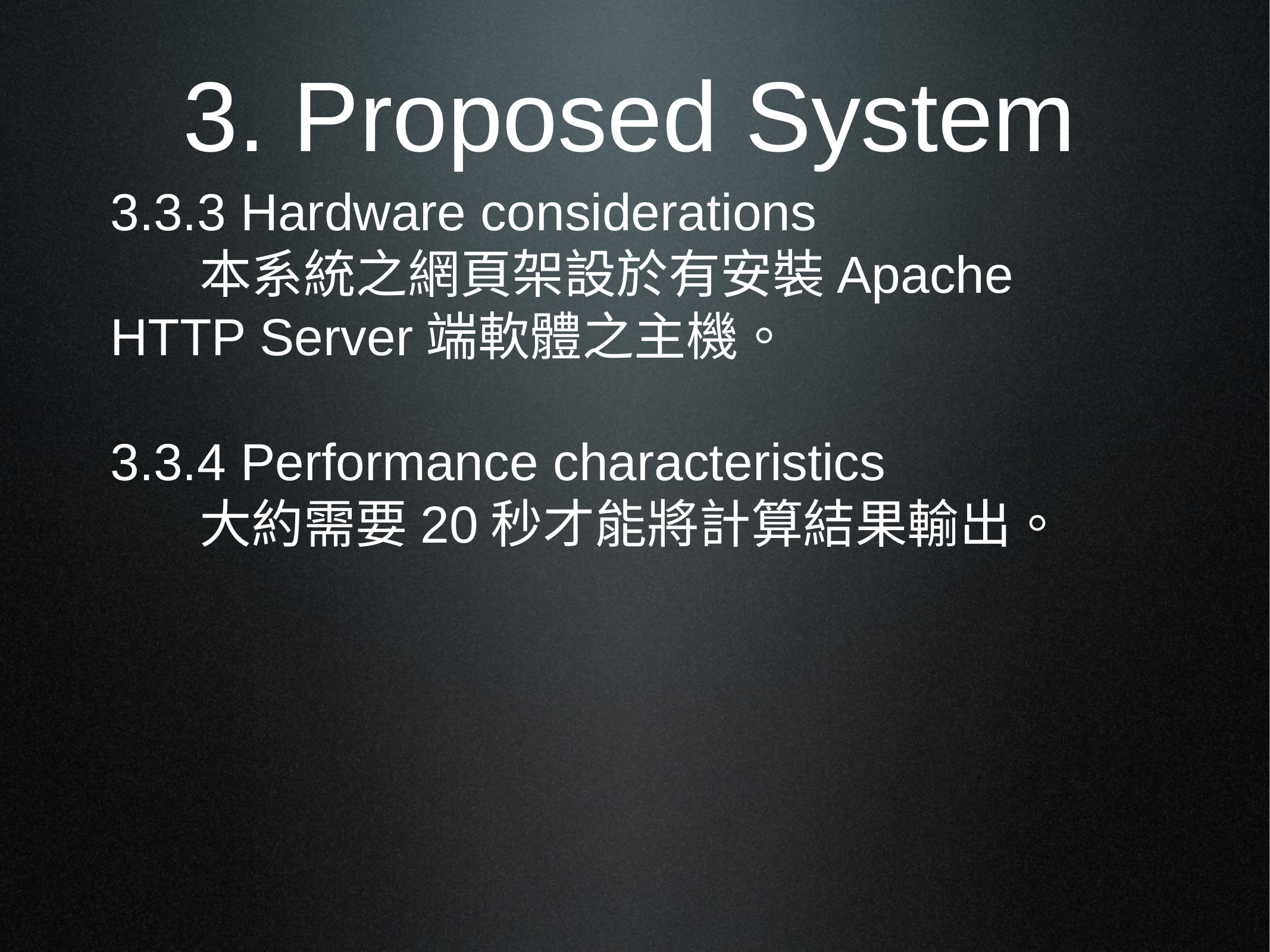

3. Proposed System
3.3.3 Hardware considerations
	本系統之網頁架設於有安裝Apache HTTP Server端軟體之主機。

3.3.4 Performance characteristics
	大約需要20秒才能將計算結果輸出。